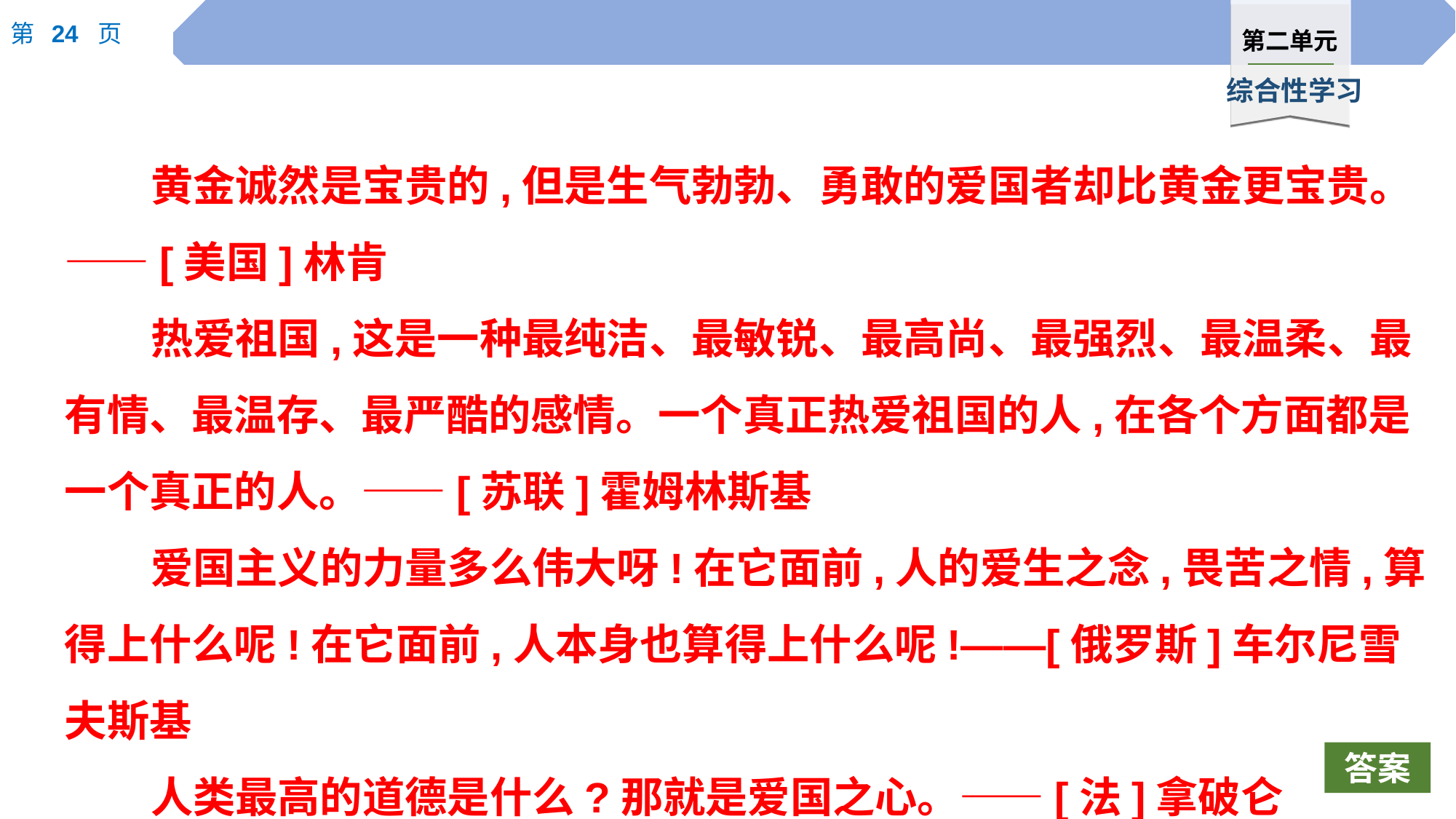

黄金诚然是宝贵的,但是生气勃勃、勇敢的爱国者却比黄金更宝贵。 ——[美国]林肯
热爱祖国,这是一种最纯洁、最敏锐、最高尚、最强烈、最温柔、最有情、最温存、最严酷的感情。一个真正热爱祖国的人,在各个方面都是一个真正的人。——[苏联]霍姆林斯基
爱国主义的力量多么伟大呀!在它面前,人的爱生之念,畏苦之情,算得上什么呢!在它面前,人本身也算得上什么呢!——[俄罗斯]车尔尼雪夫斯基
人类最高的道德是什么?那就是爱国之心。——[法]拿破仑
为祖国而死,那是最美的命运啊!——[法]大仲马
答案